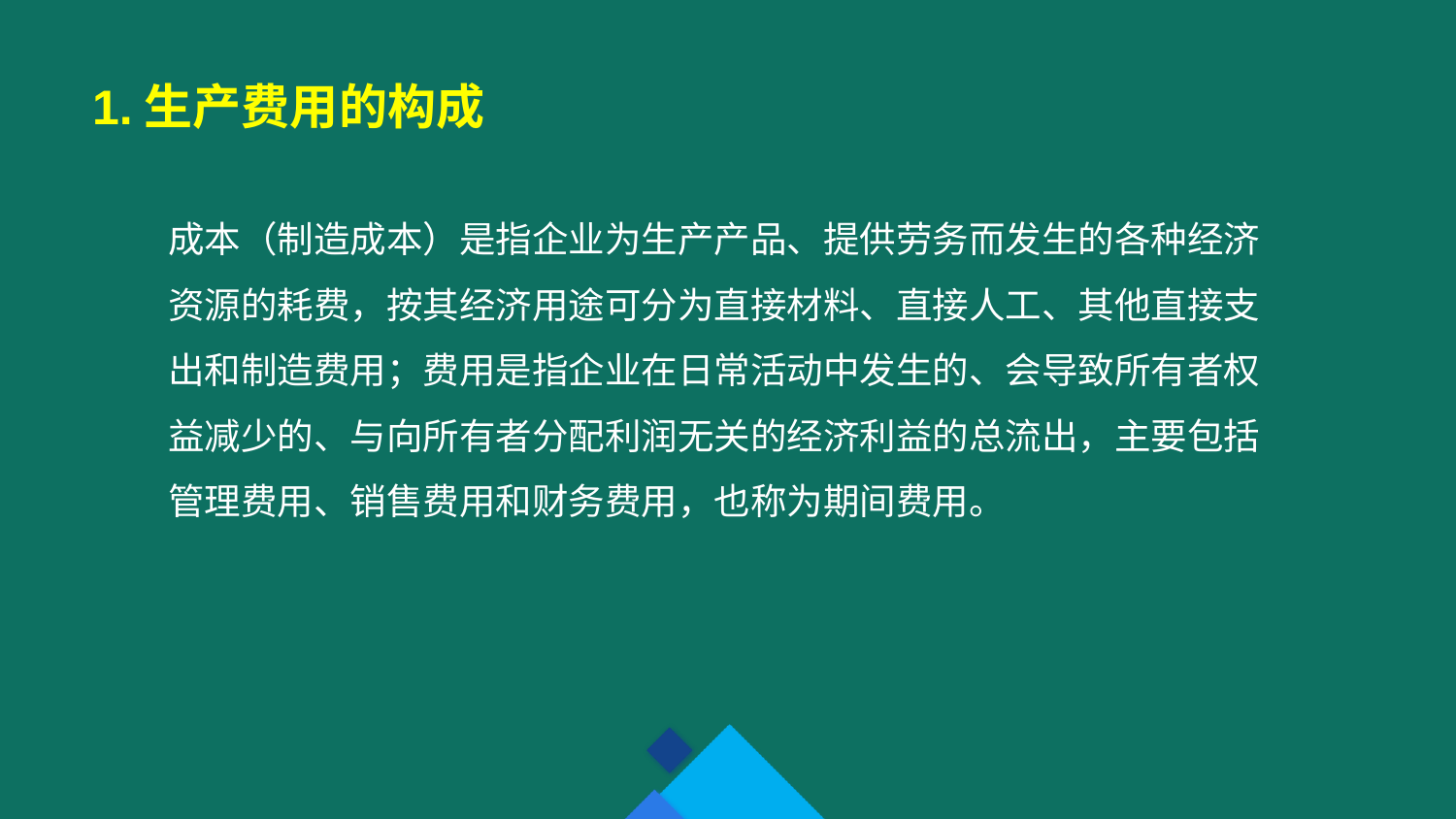

1.生产费用的构成
成本（制造成本）是指企业为生产产品、提供劳务而发生的各种经济资源的耗费，按其经济用途可分为直接材料、直接人工、其他直接支出和制造费用；费用是指企业在日常活动中发生的、会导致所有者权益减少的、与向所有者分配利润无关的经济利益的总流出，主要包括管理费用、销售费用和财务费用，也称为期间费用。